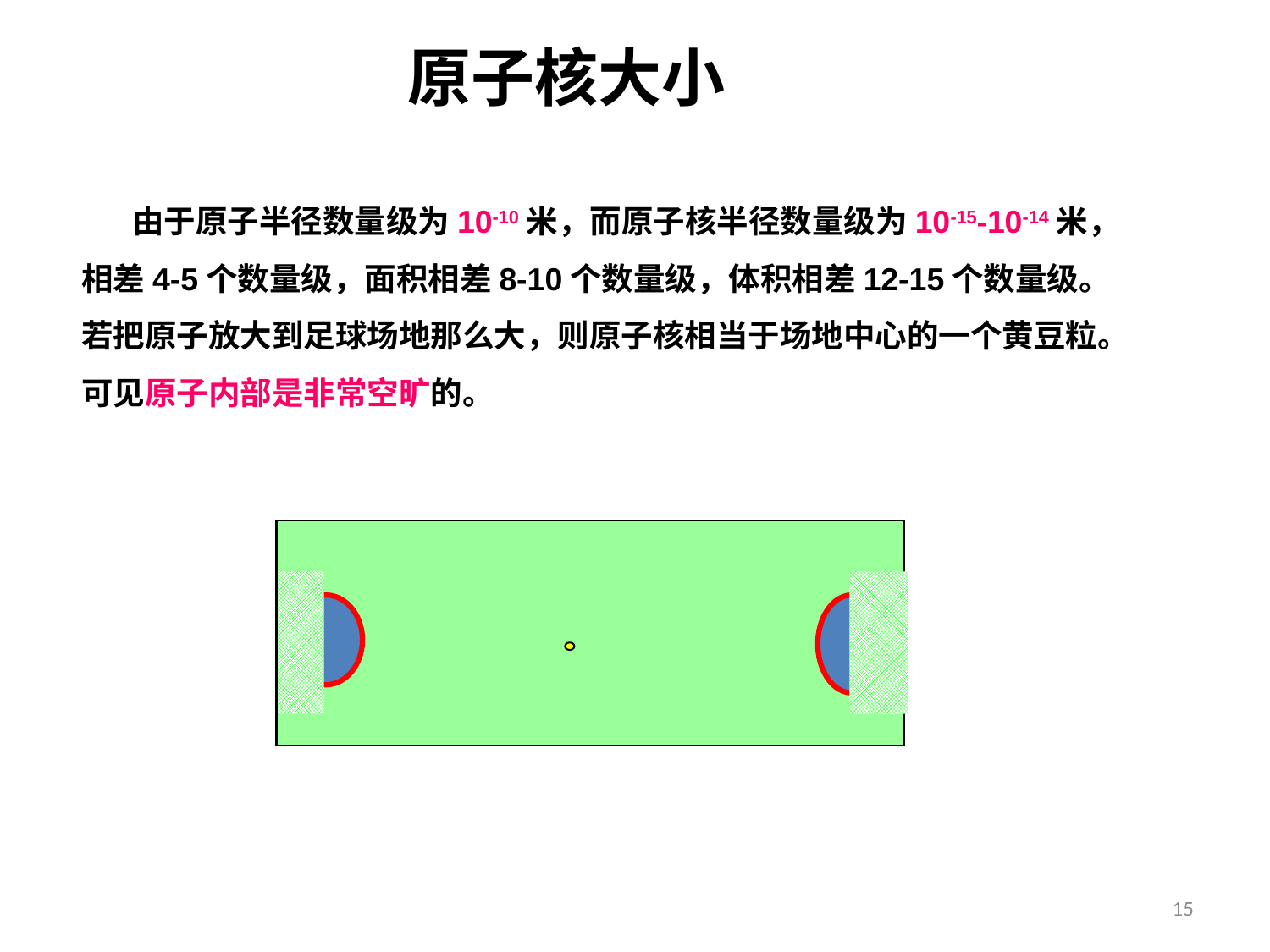

原子核大小
      由于原子半径数量级为10-10米，而原子核半径数量级为10-15-10-14米，相差4-5个数量级，面积相差8-10个数量级，体积相差12-15个数量级。
若把原子放大到足球场地那么大，则原子核相当于场地中心的一个黄豆粒。可见原子内部是非常空旷的。

15